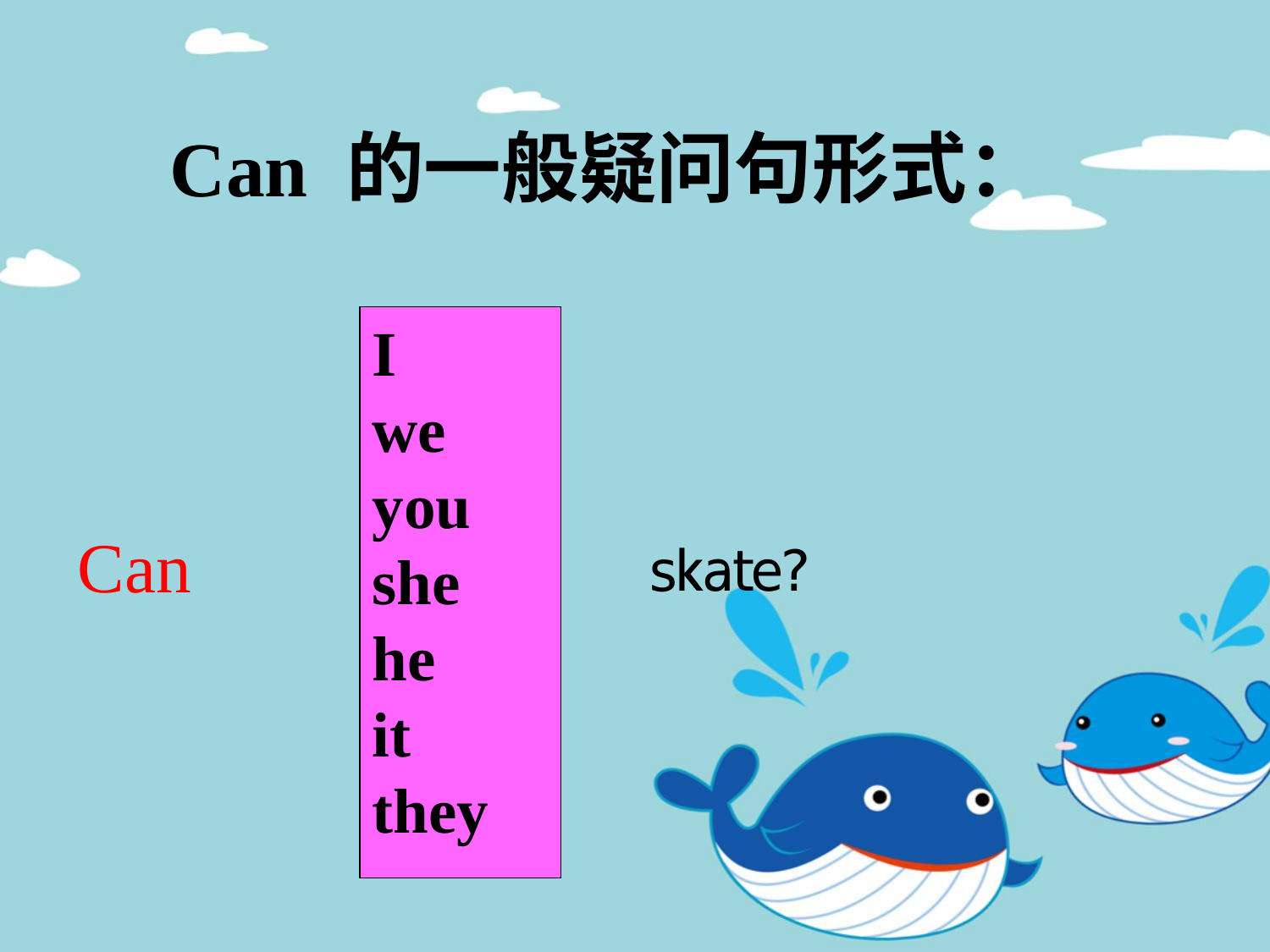

Can 的一般疑问句形式：

Can
I
we
you
she
he
it
they

skate?